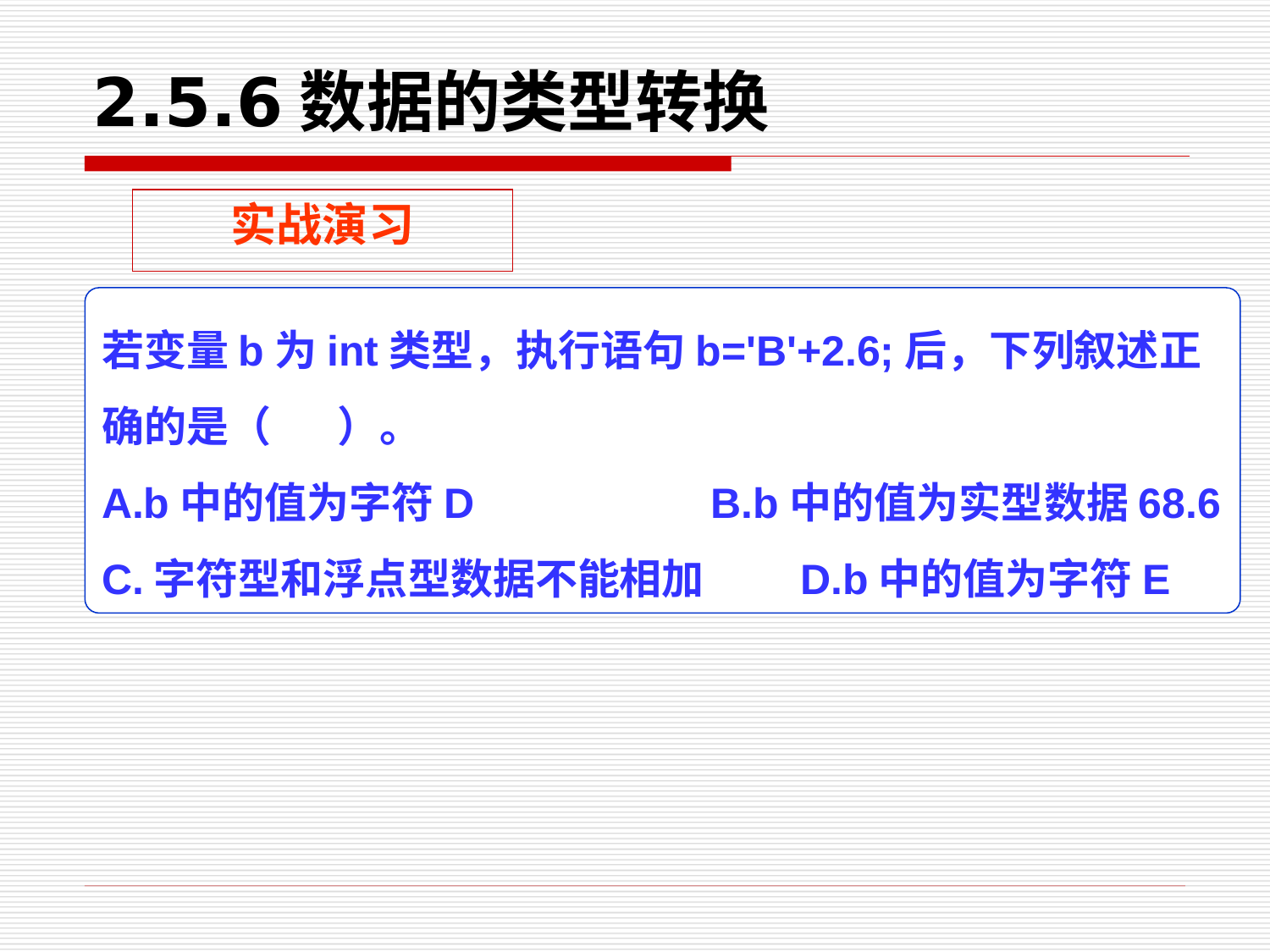

# 2.5.6数据的类型转换
实战演习
若变量b为int类型，执行语句b='B'+2.6;后，下列叙述正确的是（       ）。
A.b中的值为字符D                    B.b中的值为实型数据68.6
C.字符型和浮点型数据不能相加         D.b中的值为字符E